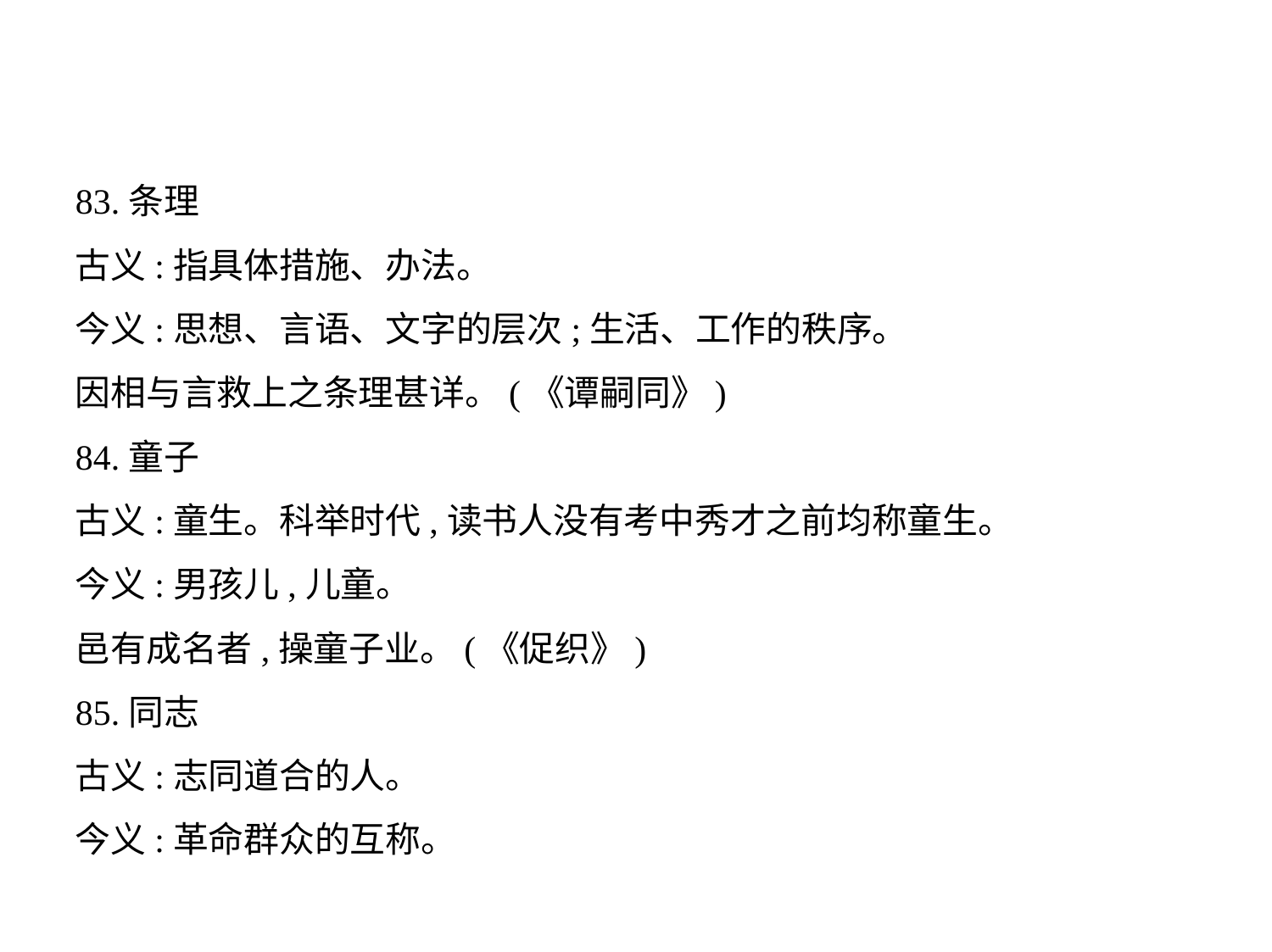

83.条理
古义:指具体措施、办法。
今义:思想、言语、文字的层次;生活、工作的秩序。
因相与言救上之条理甚详。(《谭嗣同》)
84.童子
古义:童生。科举时代,读书人没有考中秀才之前均称童生。
今义:男孩儿,儿童。
邑有成名者,操童子业。(《促织》)
85.同志
古义:志同道合的人。
今义:革命群众的互称。